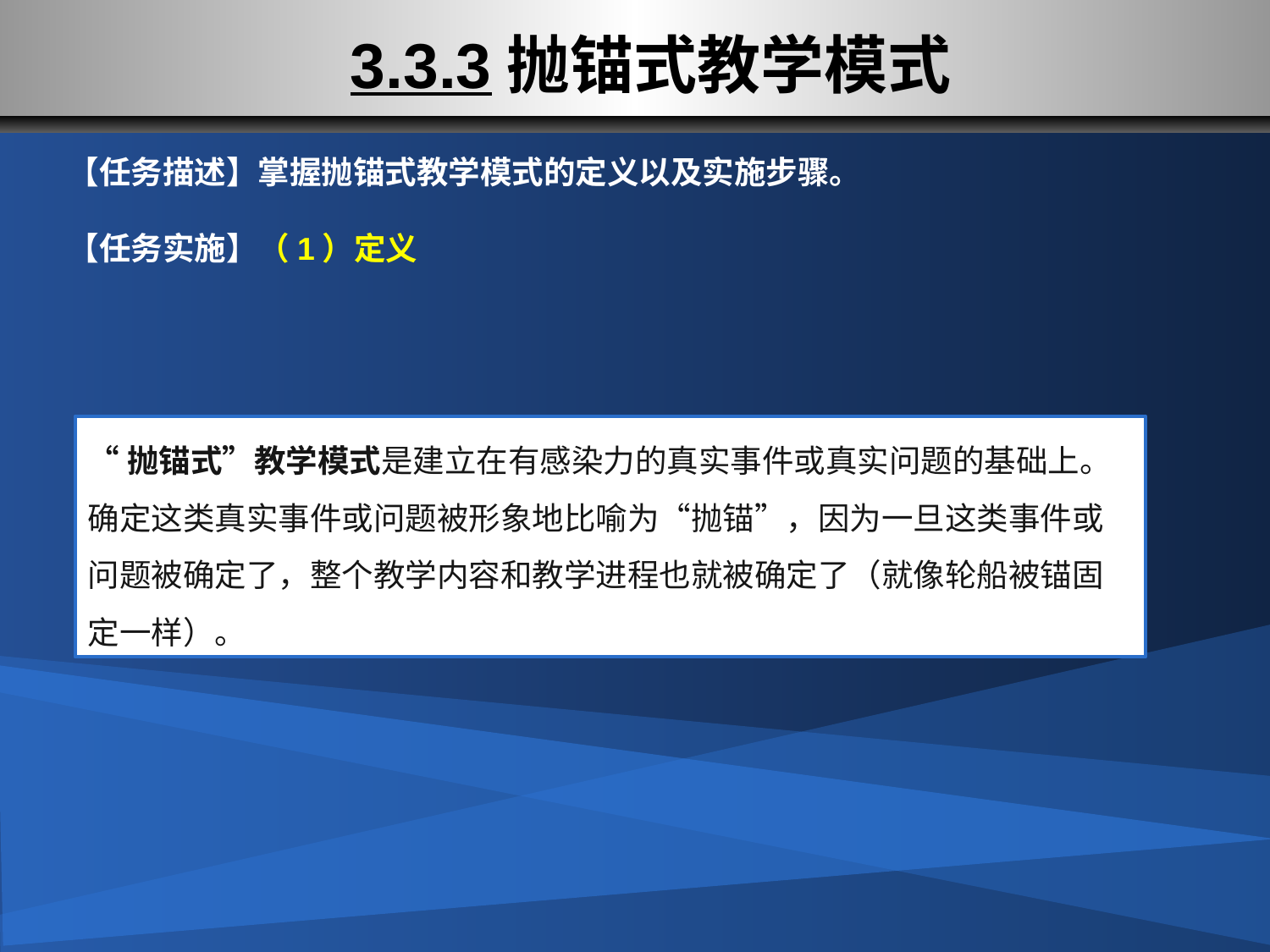

# 3.3.3抛锚式教学模式
【任务描述】掌握抛锚式教学模式的定义以及实施步骤。

【任务实施】（1）定义
“抛锚式”教学模式是建立在有感染力的真实事件或真实问题的基础上。确定这类真实事件或问题被形象地比喻为“抛锚”，因为一旦这类事件或问题被确定了，整个教学内容和教学进程也就被确定了（就像轮船被锚固定一样）。